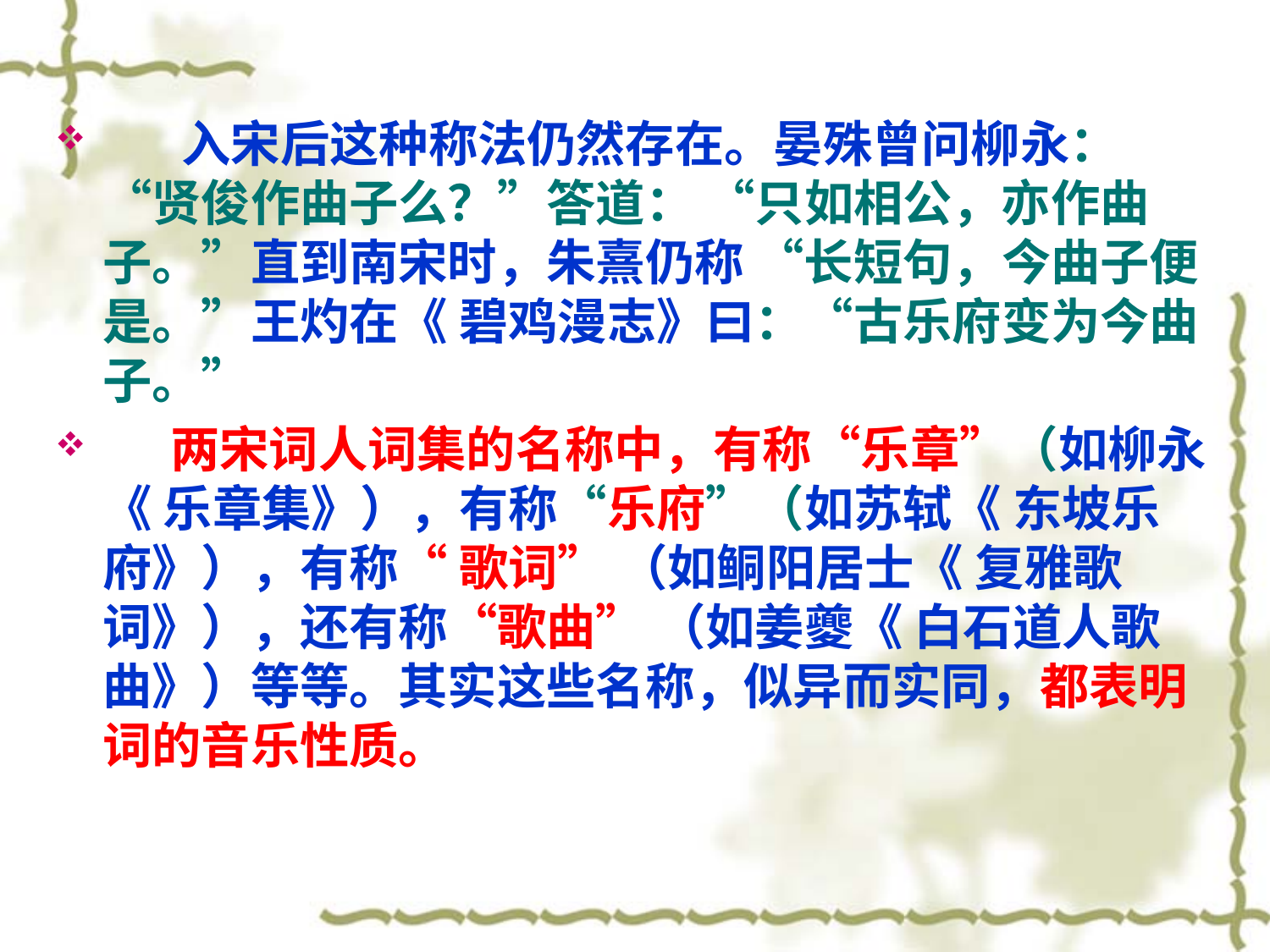

#
      入宋后这种称法仍然存在。晏殊曾问柳永：“贤俊作曲子么？”答道： “只如相公，亦作曲子。”直到南宋时，朱熹仍称 “长短句，今曲子便是。”王灼在《 碧鸡漫志》曰：“古乐府变为今曲子。”
     两宋词人词集的名称中，有称“乐章”（如柳永《 乐章集》），有称“乐府”（如苏轼《 东坡乐府》），有称“ 歌词” （如鲖阳居士《 复雅歌词》），还有称“歌曲” （如姜夔《 白石道人歌曲》）等等。其实这些名称，似异而实同，都表明词的音乐性质。